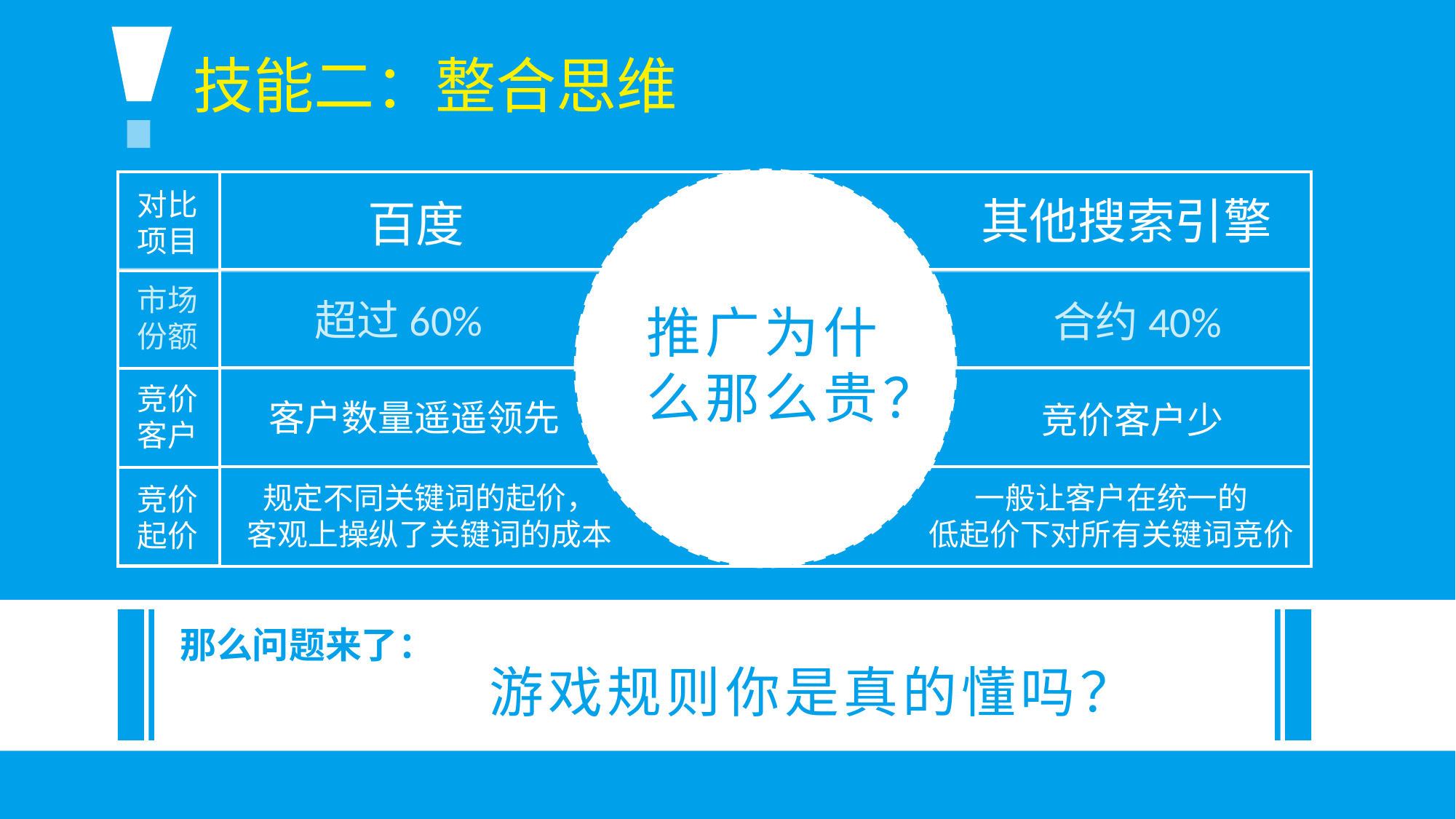

技能二：整合思维

对比
项目
其他搜索引擎
百度

市场份额
超过60%
合约40%
推广为什么那么贵？

竞价客户
客户数量遥遥领先
竞价客户少

规定不同关键词的起价，
客观上操纵了关键词的成本
一般让客户在统一的
低起价下对所有关键词竞价
竞价起价

那么问题来了：
游戏规则你是真的懂吗？